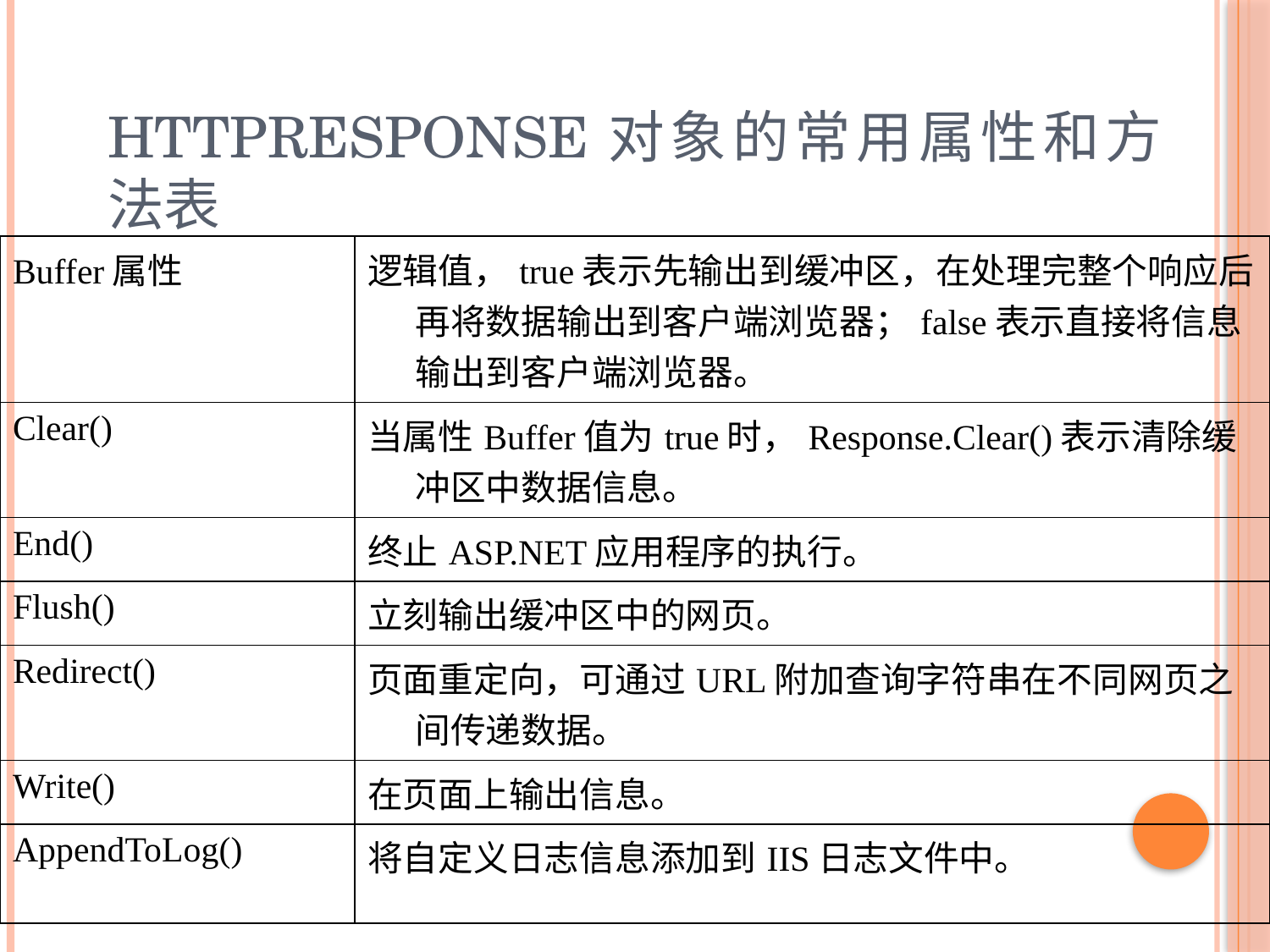

# HttpResponse对象的常用属性和方法表
| Buffer属性 | 逻辑值，true表示先输出到缓冲区，在处理完整个响应后再将数据输出到客户端浏览器；false表示直接将信息输出到客户端浏览器。 |
| --- | --- |
| Clear() | 当属性Buffer值为true时，Response.Clear()表示清除缓冲区中数据信息。 |
| End() | 终止ASP.NET应用程序的执行。 |
| Flush() | 立刻输出缓冲区中的网页。 |
| Redirect() | 页面重定向，可通过URL附加查询字符串在不同网页之间传递数据。 |
| Write() | 在页面上输出信息。 |
| AppendToLog() | 将自定义日志信息添加到IIS日志文件中。 |
3